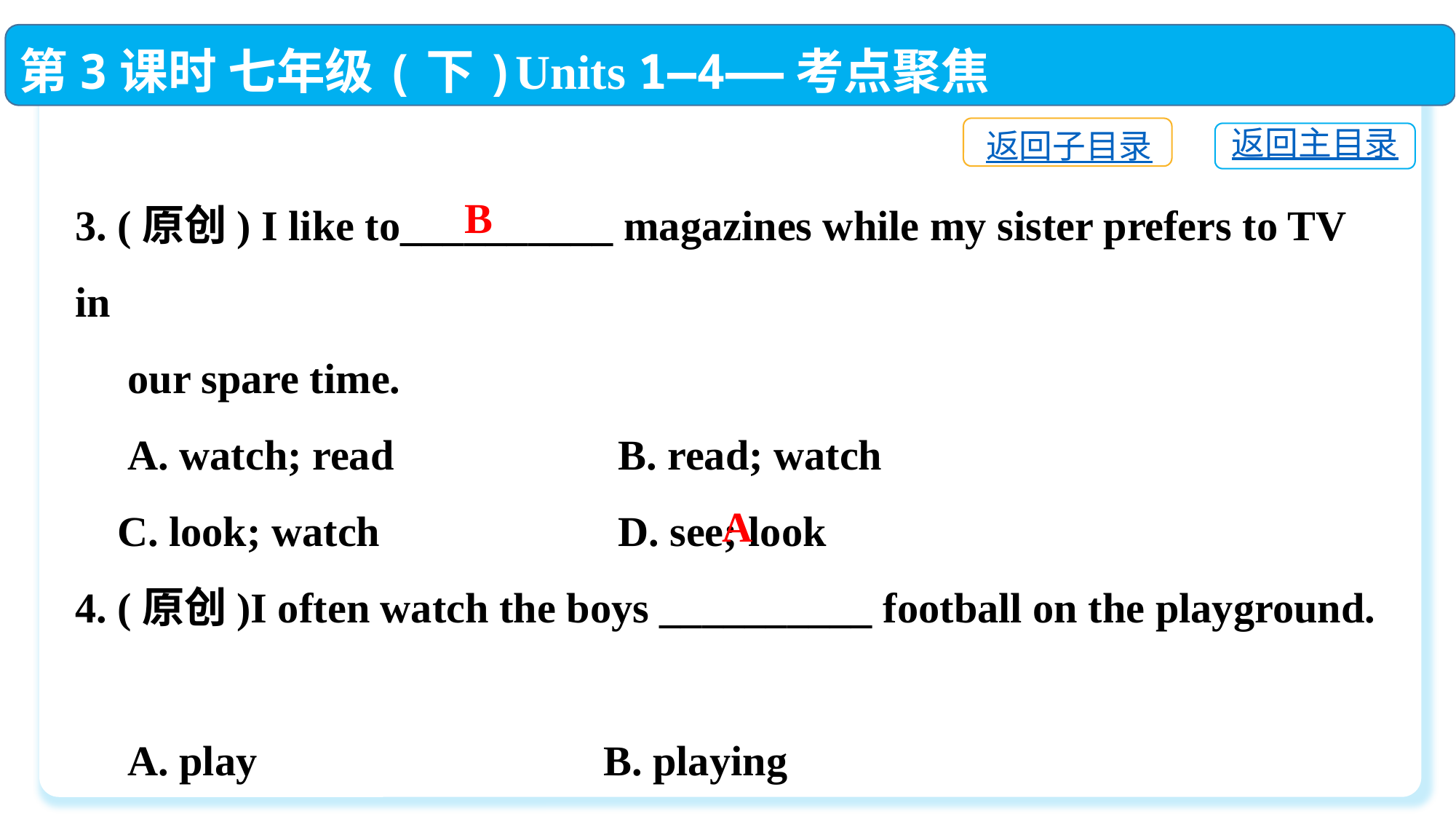

第3课时 七年级(下)Units 1—4——考点聚焦

返回子目录
返回主目录
3. (原创) I like to__________ magazines while my sister prefers to TV in
     our spare time.
     A. watch; read　 	          B. read; watch
    C. look; watch 　	          D. see; look
4. (原创)I often watch the boys __________ football on the playground.
     A. play　　                         B. playing
    C. to play　　                     D. played
B

A